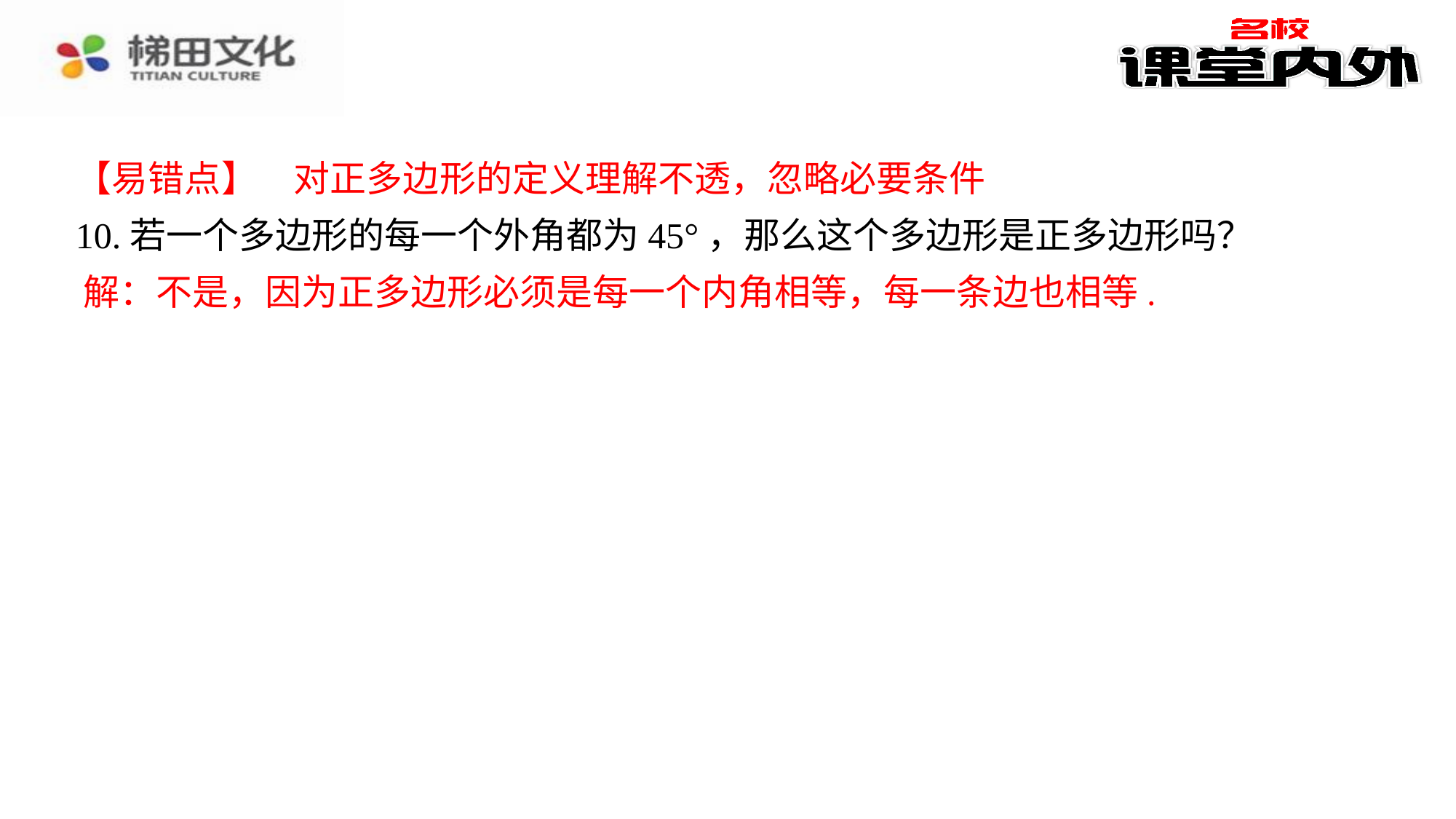

【易错点】　对正多边形的定义理解不透，忽略必要条件
10.若一个多边形的每一个外角都为45°，那么这个多边形是正多边形吗？
解：不是，因为正多边形必须是每一个内角相等，每一条边也相等.⁠
解：不是，因为正多边形必须是每一个内角相等，每一条边也相等.